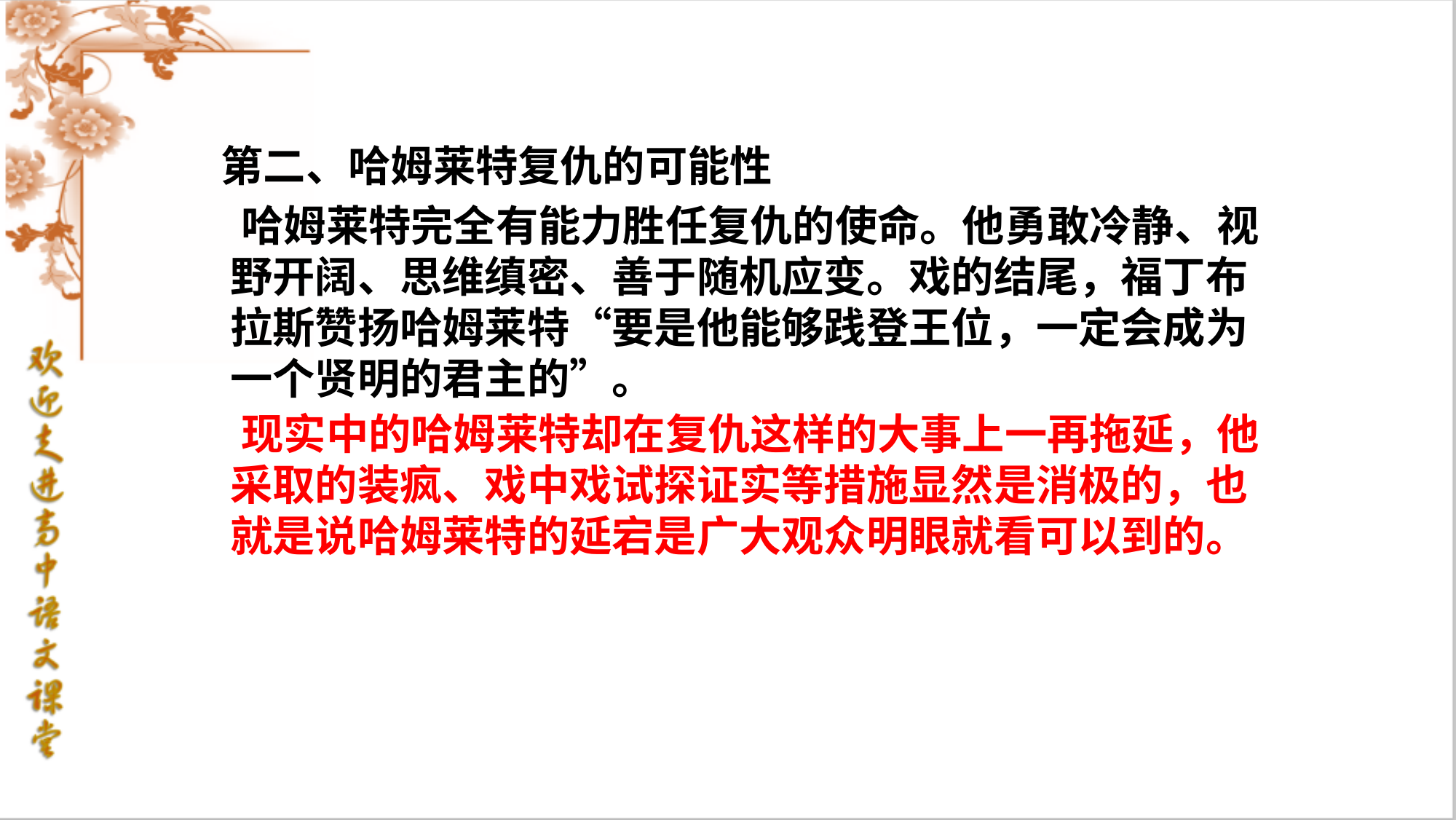

第二、哈姆莱特复仇的可能性
    哈姆莱特完全有能力胜任复仇的使命。他勇敢冷静、视野开阔、思维缜密、善于随机应变。戏的结尾，福丁布拉斯赞扬哈姆莱特“要是他能够践登王位，一定会成为一个贤明的君主的”。
    现实中的哈姆莱特却在复仇这样的大事上一再拖延，他采取的装疯、戏中戏试探证实等措施显然是消极的，也就是说哈姆莱特的延宕是广大观众明眼就看可以到的。